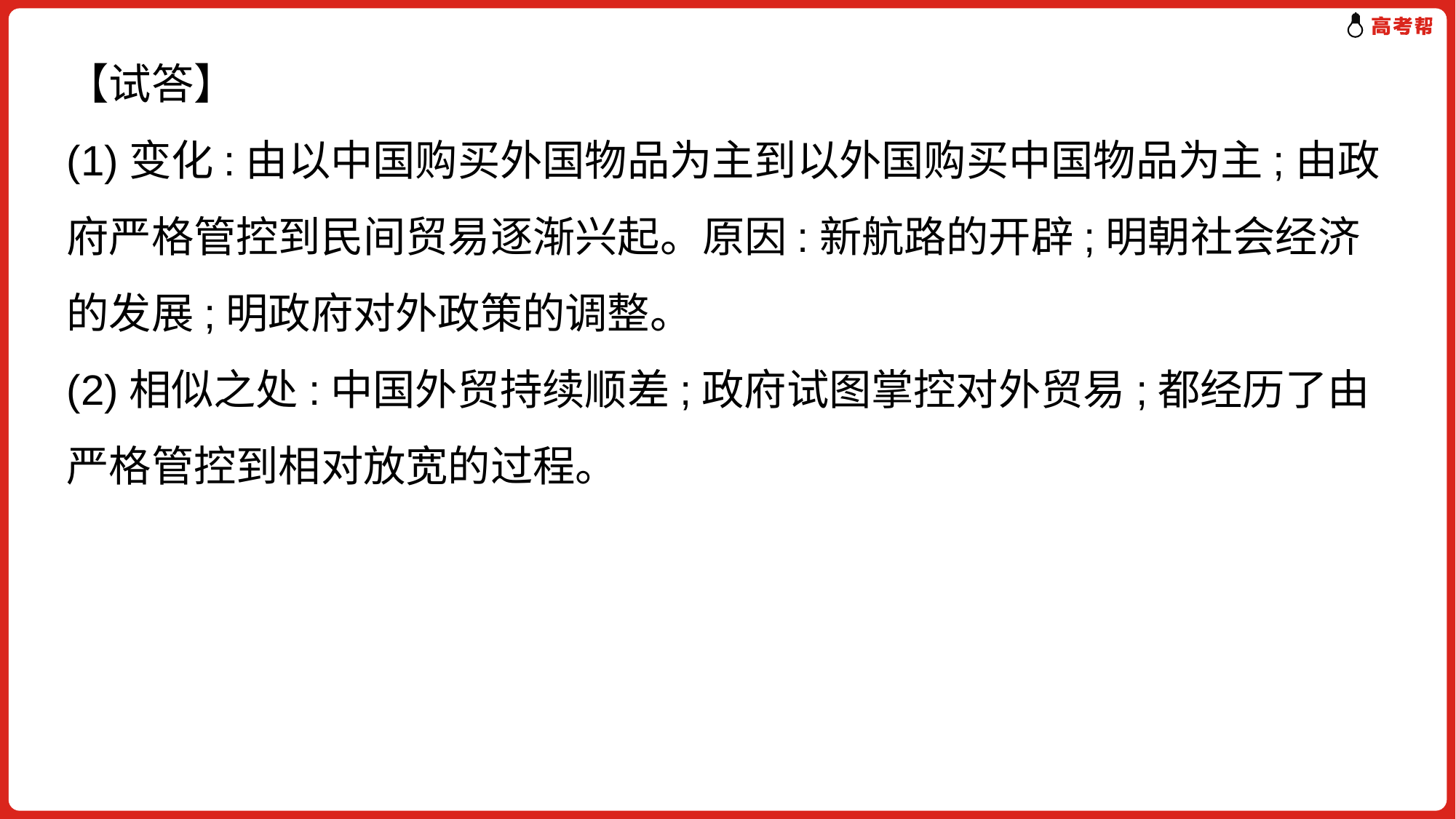

【试答】
(1)变化:由以中国购买外国物品为主到以外国购买中国物品为主;由政府严格管控到民间贸易逐渐兴起。原因:新航路的开辟;明朝社会经济的发展;明政府对外政策的调整。
(2)相似之处:中国外贸持续顺差;政府试图掌控对外贸易;都经历了由严格管控到相对放宽的过程。